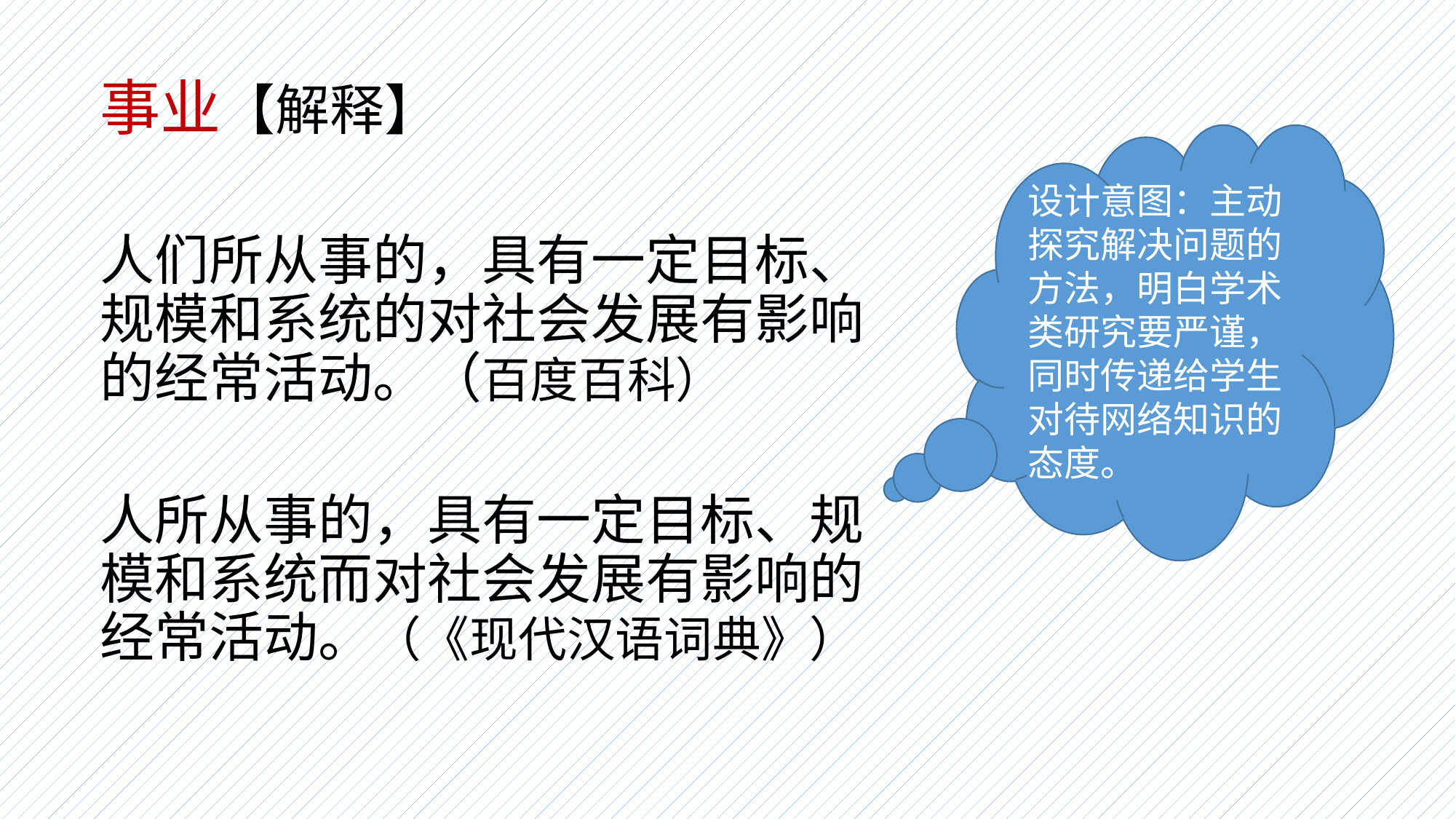

事业【解释】

人们所从事的，具有一定目标、规模和系统的对社会发展有影响的经常活动。（百度百科）

人所从事的，具有一定目标、规模和系统而对社会发展有影响的经常活动。（《现代汉语词典》）

设计意图：主动探究解决问题的方法，明白学术类研究要严谨，同时传递给学生对待网络知识的态度。